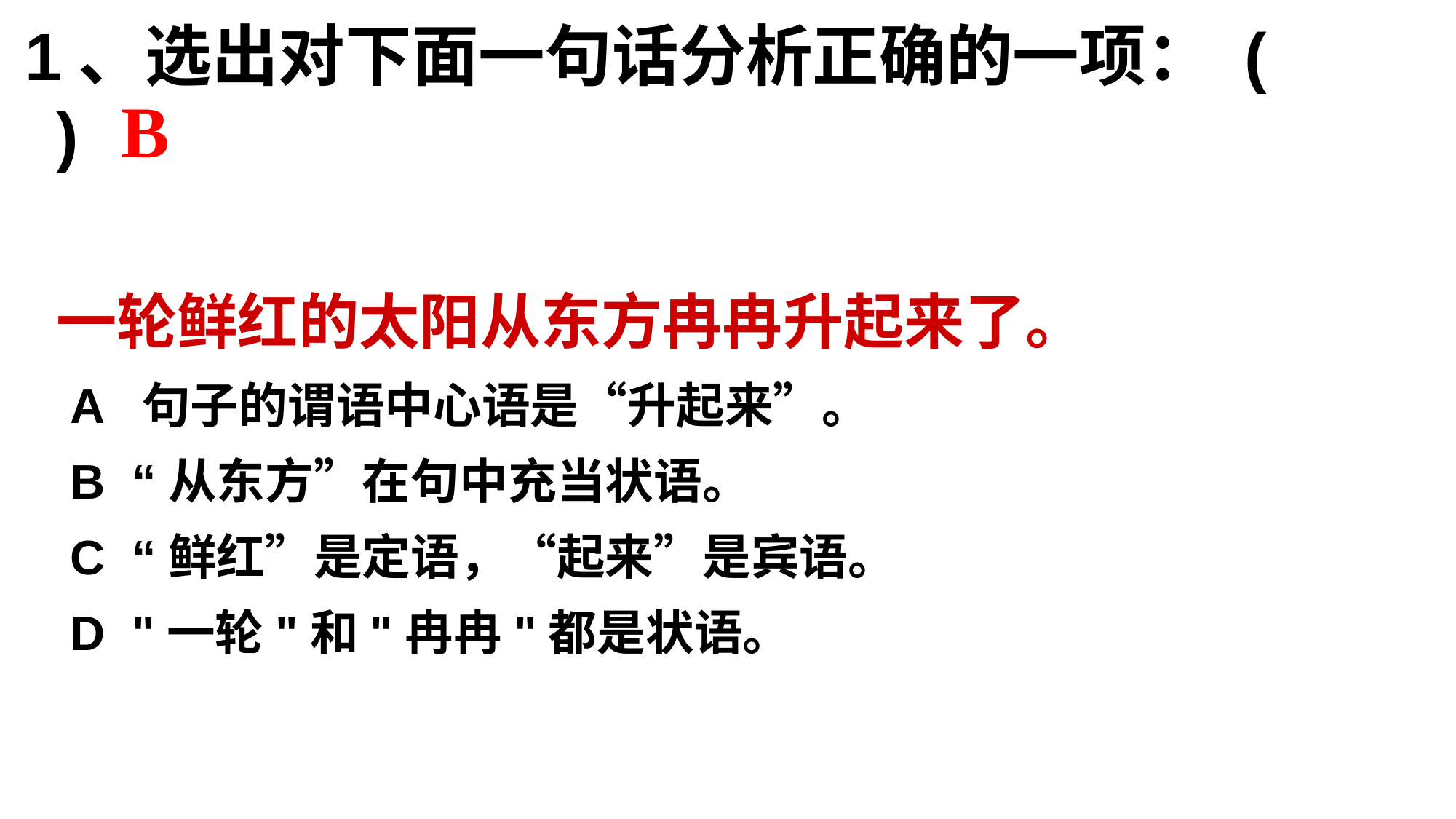

1、选出对下面一句话分析正确的一项： (   　 )
 一轮鲜红的太阳从东方冉冉升起来了。
   A  句子的谓语中心语是“升起来”。
   B  “从东方”在句中充当状语。
   C  “鲜红”是定语，“起来”是宾语。
   D  "一轮"和"冉冉"都是状语。
B